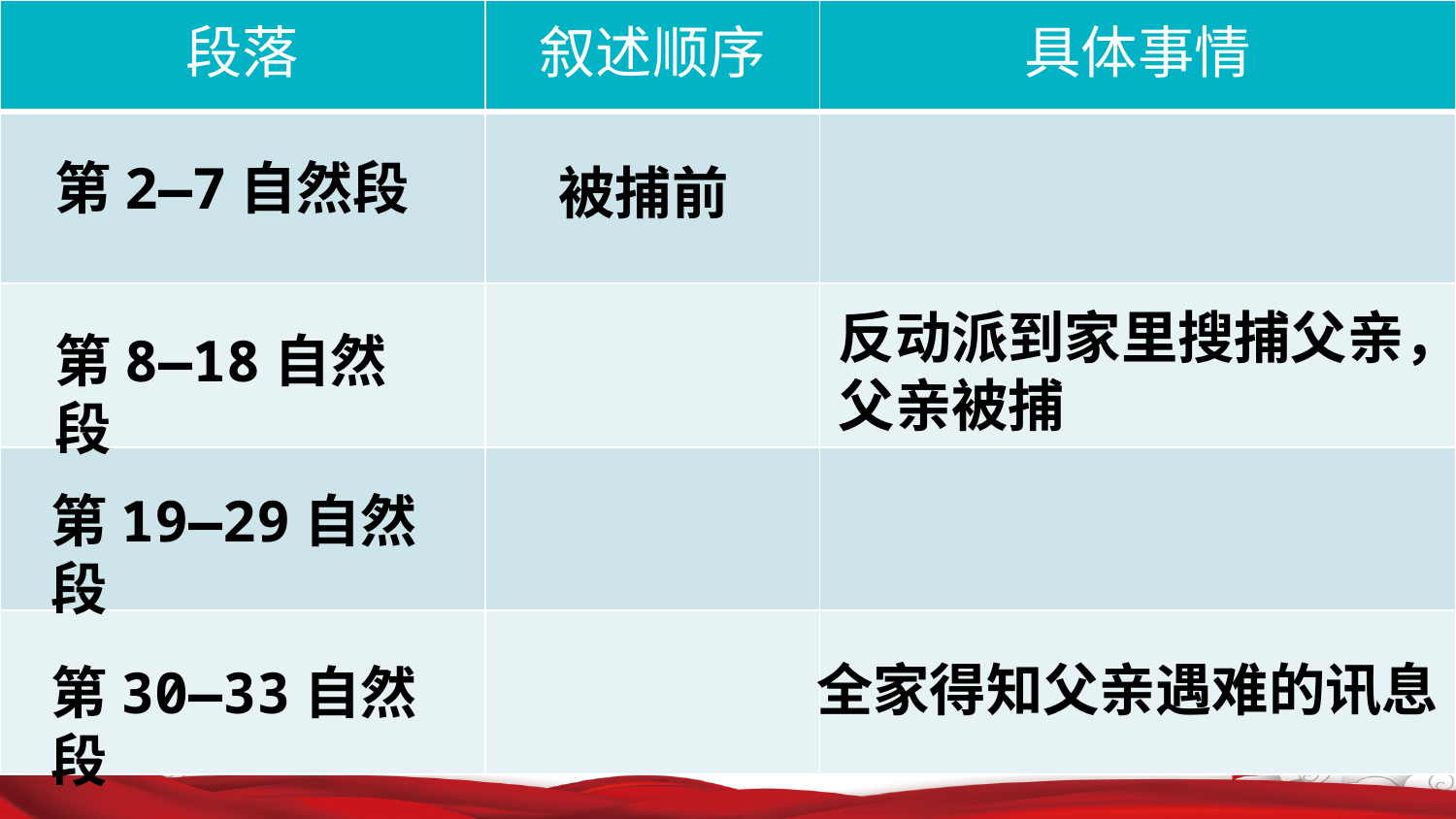

| 段落 | 叙述顺序 | 具体事情 |
| --- | --- | --- |
|  |  |  |
|  |  |  |
|  |  |  |
|  |  |  |
第2—7自然段
被捕前
反动派到家里搜捕父亲，父亲被捕
第8—18自然段
第19—29自然段
全家得知父亲遇难的讯息
第30—33自然段